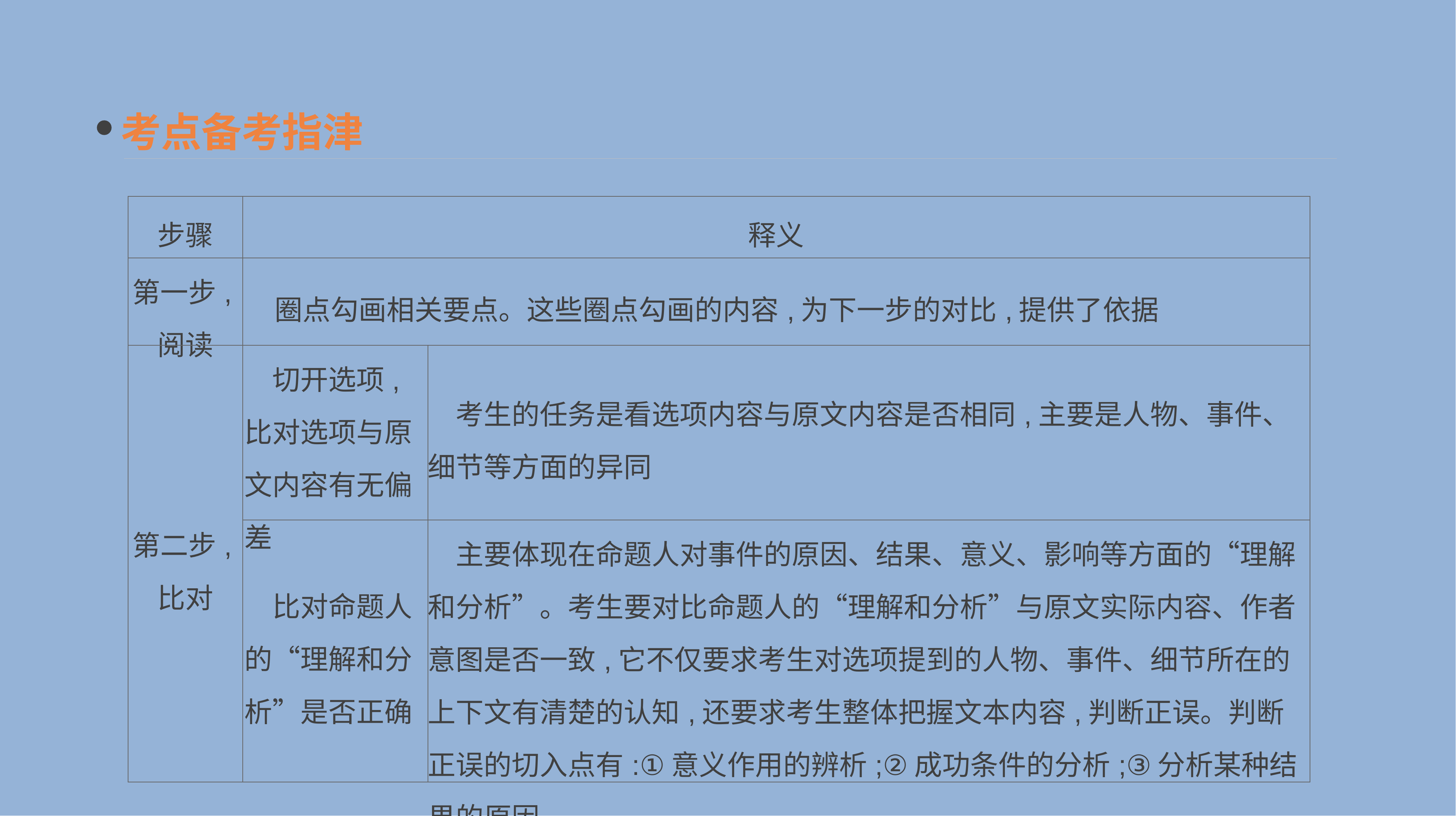

考点备考指津

| 步骤 | 释义 |  |
| --- | --- | --- |
| 第一步,阅读 | 圈点勾画相关要点。这些圈点勾画的内容,为下一步的对比,提供了依据 |  |
| 第二步,比对 | 切开选项,比对选项与原文内容有无偏差 | 考生的任务是看选项内容与原文内容是否相同,主要是人物、事件、细节等方面的异同 |
|  | 比对命题人的“理解和分析”是否正确 | 主要体现在命题人对事件的原因、结果、意义、影响等方面的“理解和分析”。考生要对比命题人的“理解和分析”与原文实际内容、作者意图是否一致,它不仅要求考生对选项提到的人物、事件、细节所在的上下文有清楚的认知,还要求考生整体把握文本内容,判断正误。判断正误的切入点有:①意义作用的辨析;②成功条件的分析;③分析某种结果的原因 |